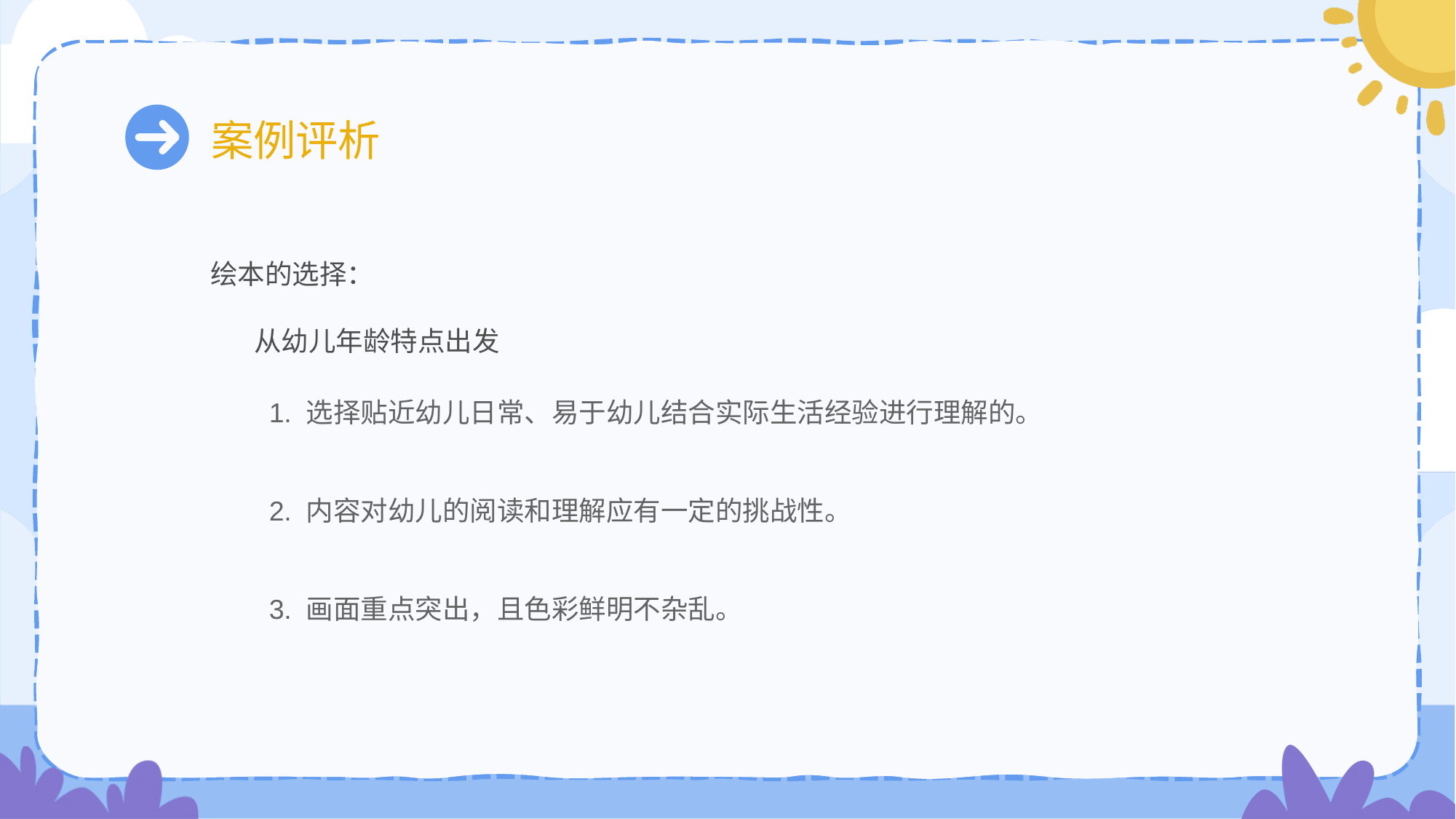

# 案例评析

绘本的选择：
      从幼儿年龄特点出发

1. 选择贴近幼儿日常、易于幼儿结合实际生活经验进行理解的。

2. 内容对幼儿的阅读和理解应有一定的挑战性。

3. 画面重点突出，且色彩鲜明不杂乱。